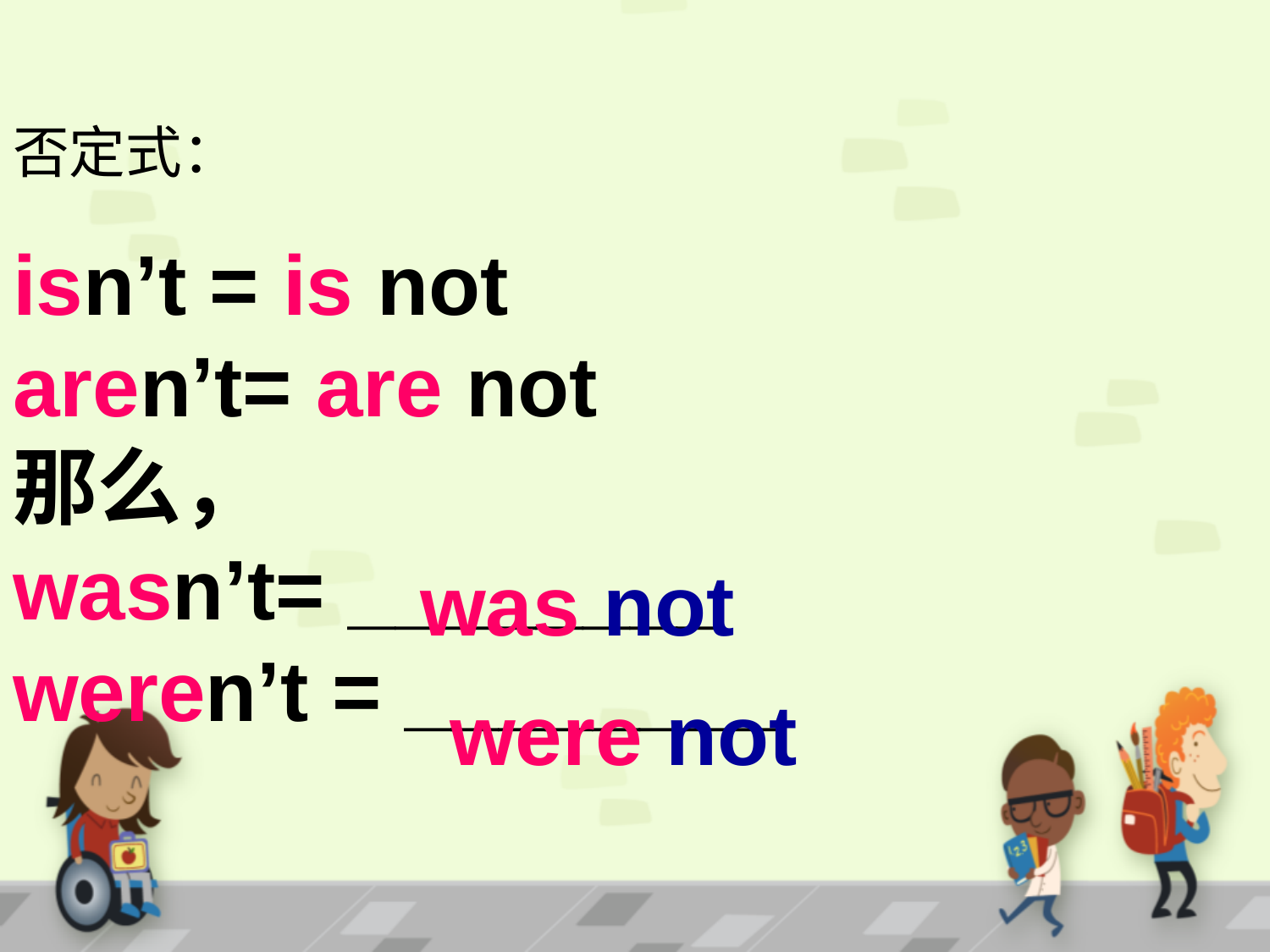

否定式：
isn’t = is not
aren’t= are not
那么，
wasn’t= ________
weren’t = ________

was not
were not